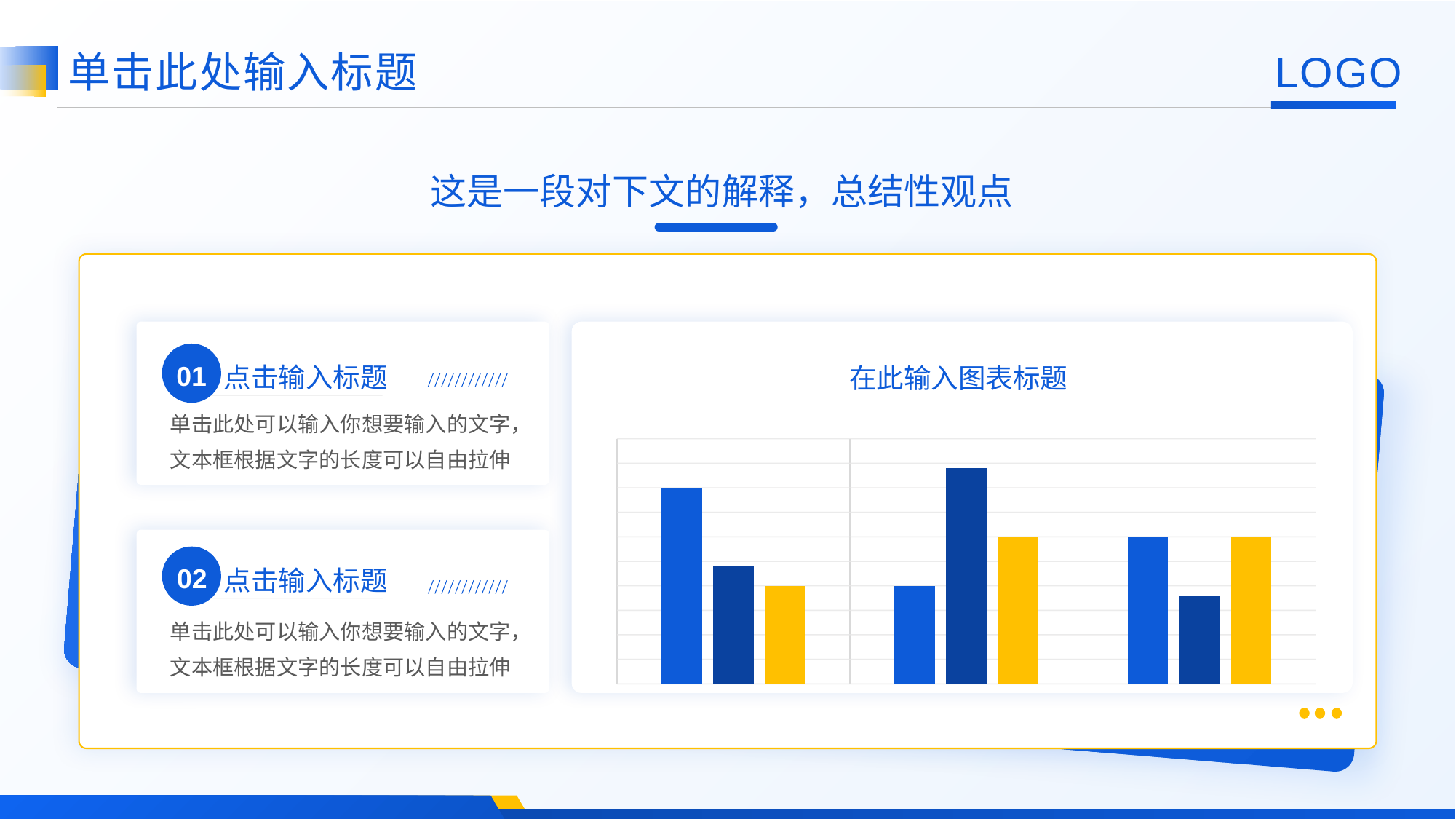

LOGO
单击此处输入标题

这是一段对下文的解释，总结性观点

01
点击输入标题
在此输入图表标题
单击此处可以输入你想要输入的文字，文本框根据文字的长度可以自由拉伸

### Chart

| Category | 系列 1 | 系列 2 | 系列 3 |
|---|---|---|---|
| 类别 1 | 4.0 | 2.4 | 2.0 |
| 类别 2 | 2.0 | 4.4 | 3.0 |
| 类别 3 | 3.0 | 1.8 | 3.0 |

02
点击输入标题
单击此处可以输入你想要输入的文字，文本框根据文字的长度可以自由拉伸